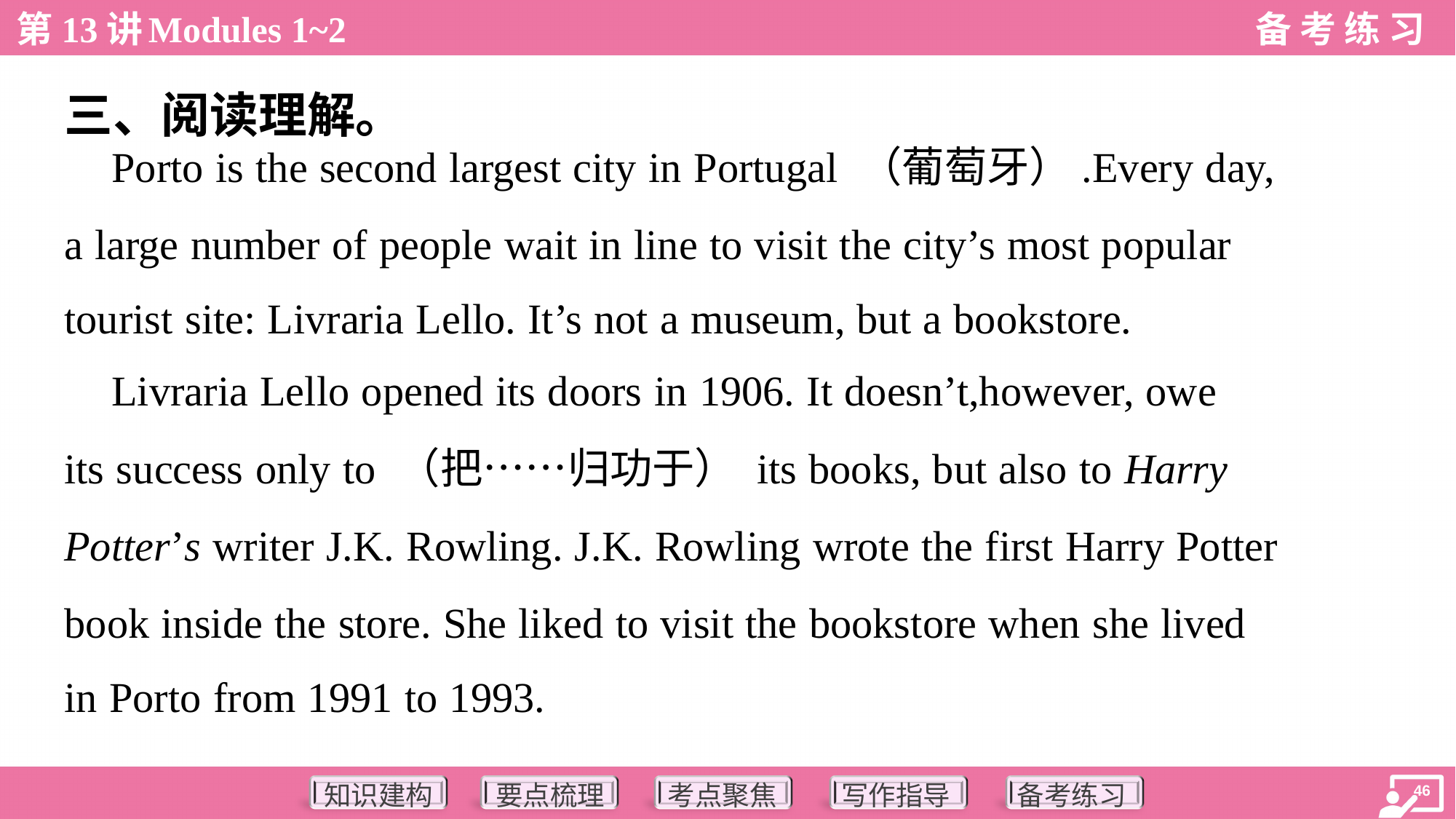

三、阅读理解。
    Porto is the second largest city in Portugal （葡萄牙）.Every day,
a large number of people wait in line to visit the city’s most popular
tourist site: Livraria Lello. It’s not a museum, but a bookstore.
    Livraria Lello opened its doors in 1906. It doesn’t,however, owe
its success only to （把……归功于） its books, but also to Harry
Potter’s writer J.K. Rowling. J.K. Rowling wrote the first Harry Potter
book inside the store. She liked to visit the bookstore when she lived
in Porto from 1991 to 1993.